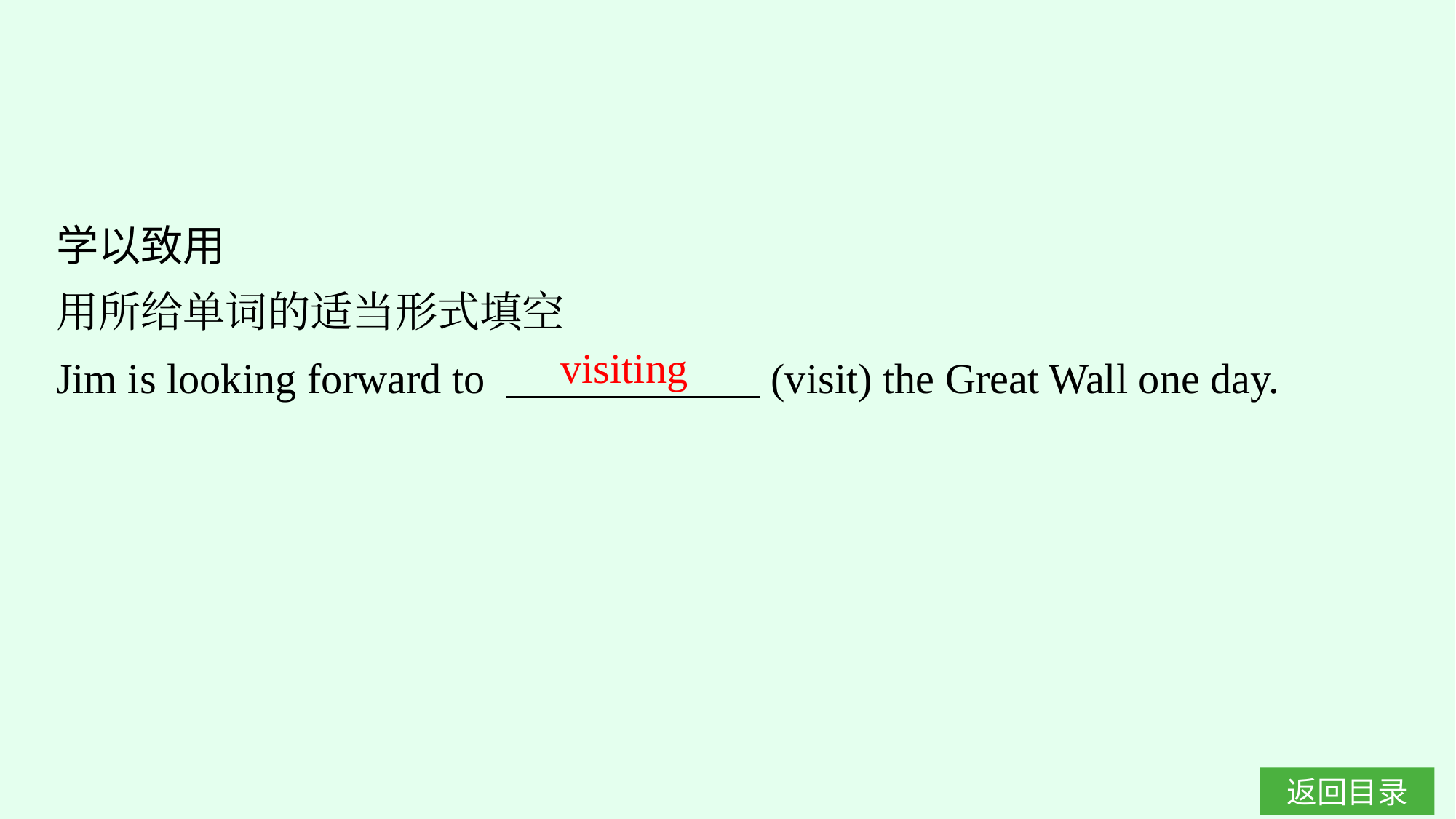

学以致用
用所给单词的适当形式填空
Jim is looking forward to 　　　　　　(visit) the Great Wall one day.
visiting